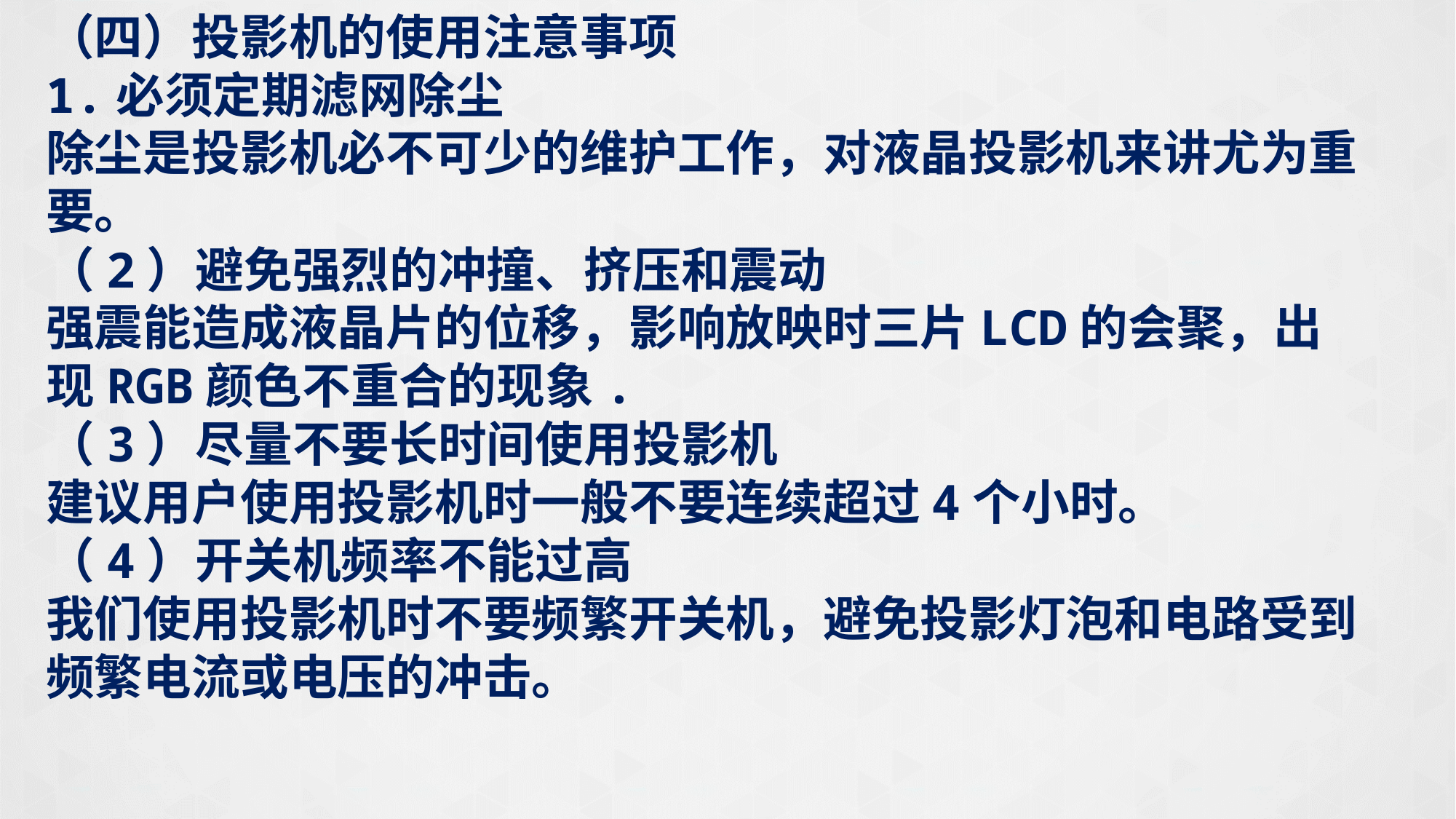

（四）投影机的使用注意事项
1.必须定期滤网除尘
除尘是投影机必不可少的维护工作，对液晶投影机来讲尤为重要。
（2）避免强烈的冲撞、挤压和震动
强震能造成液晶片的位移，影响放映时三片LCD的会聚，出现RGB颜色不重合的现象.
（3）尽量不要长时间使用投影机
建议用户使用投影机时一般不要连续超过4个小时。
（4）开关机频率不能过高
我们使用投影机时不要频繁开关机，避免投影灯泡和电路受到频繁电流或电压的冲击。